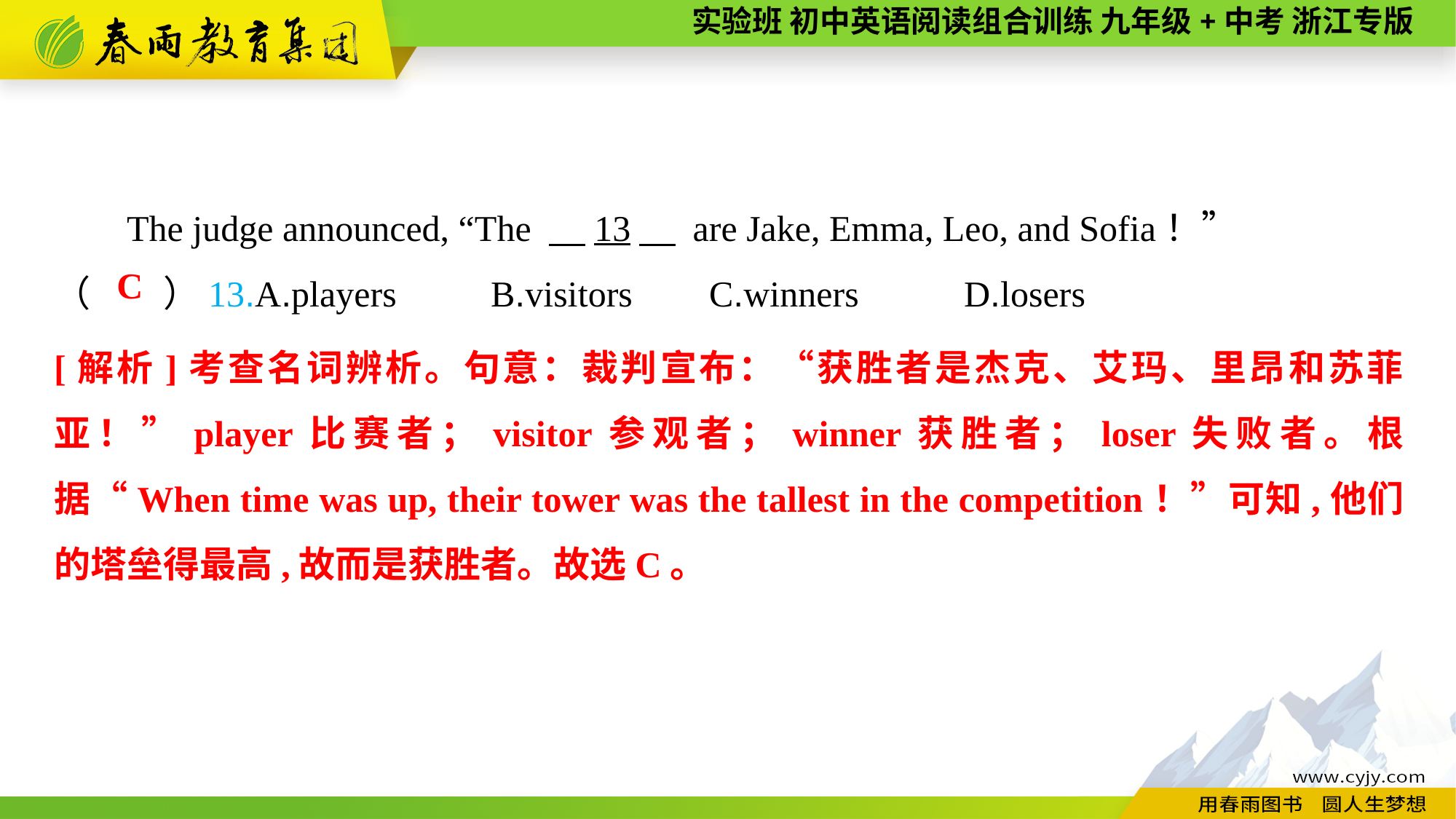

The judge announced, “The 　13　 are Jake, Emma, Leo, and Sofia！”
（　　）13.A.players	B.visitors	C.winners	    D.losers
C
[解析]考查名词辨析。句意：裁判宣布：“获胜者是杰克、艾玛、里昂和苏菲亚！”player比赛者；visitor参观者；winner获胜者；loser失败者。根据“When time was up, their tower was the tallest in the competition！”可知,他们的塔垒得最高,故而是获胜者。故选C。